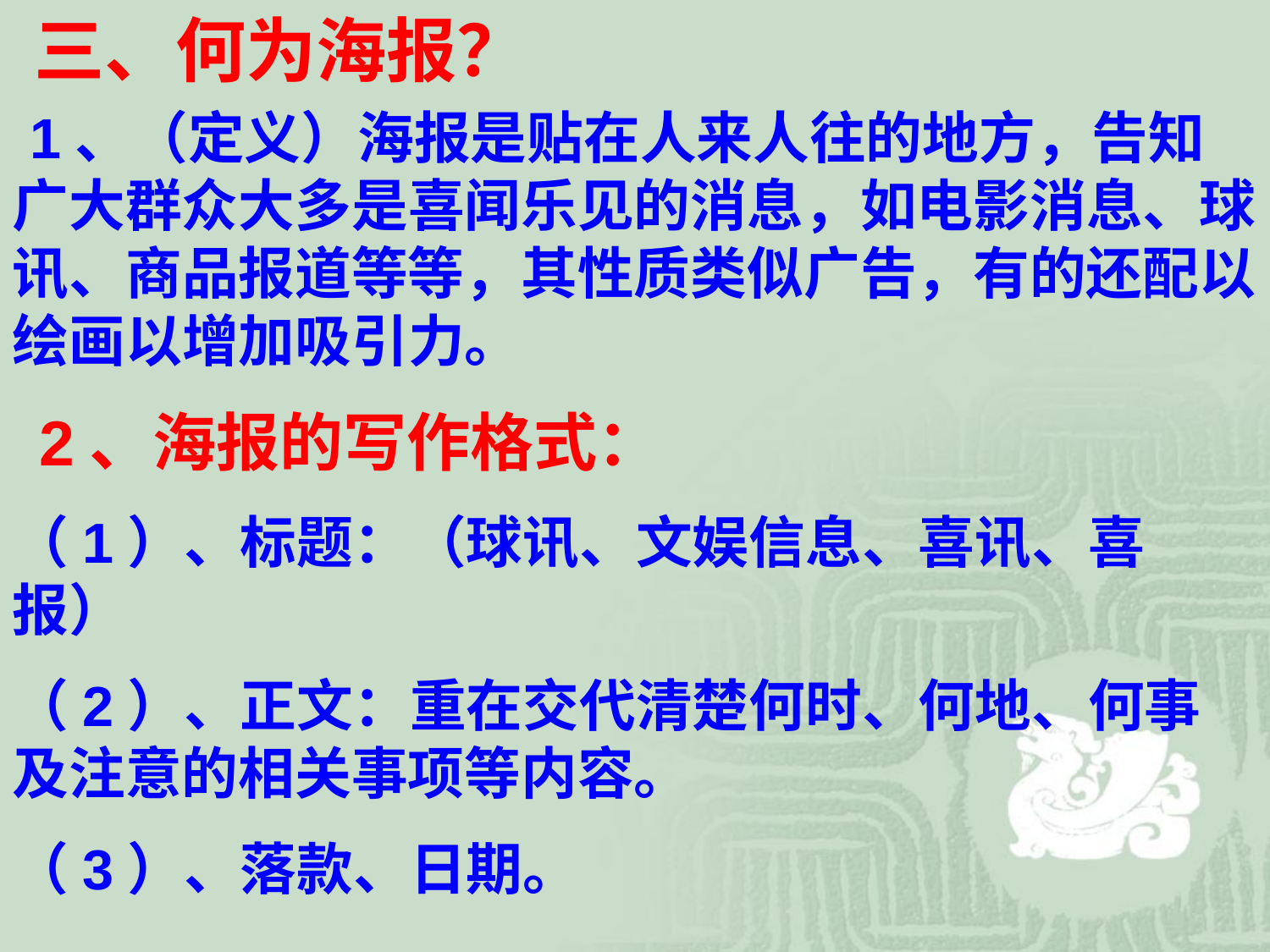

三、何为海报？
  1、（定义）海报是贴在人来人往的地方，告知广大群众大多是喜闻乐见的消息，如电影消息、球讯、商品报道等等，其性质类似广告，有的还配以绘画以增加吸引力。
   2、海报的写作格式：
（1）、标题：（球讯、文娱信息、喜讯、喜报）
（2）、正文：重在交代清楚何时、何地、何事及注意的相关事项等内容。
（3）、落款、日期。